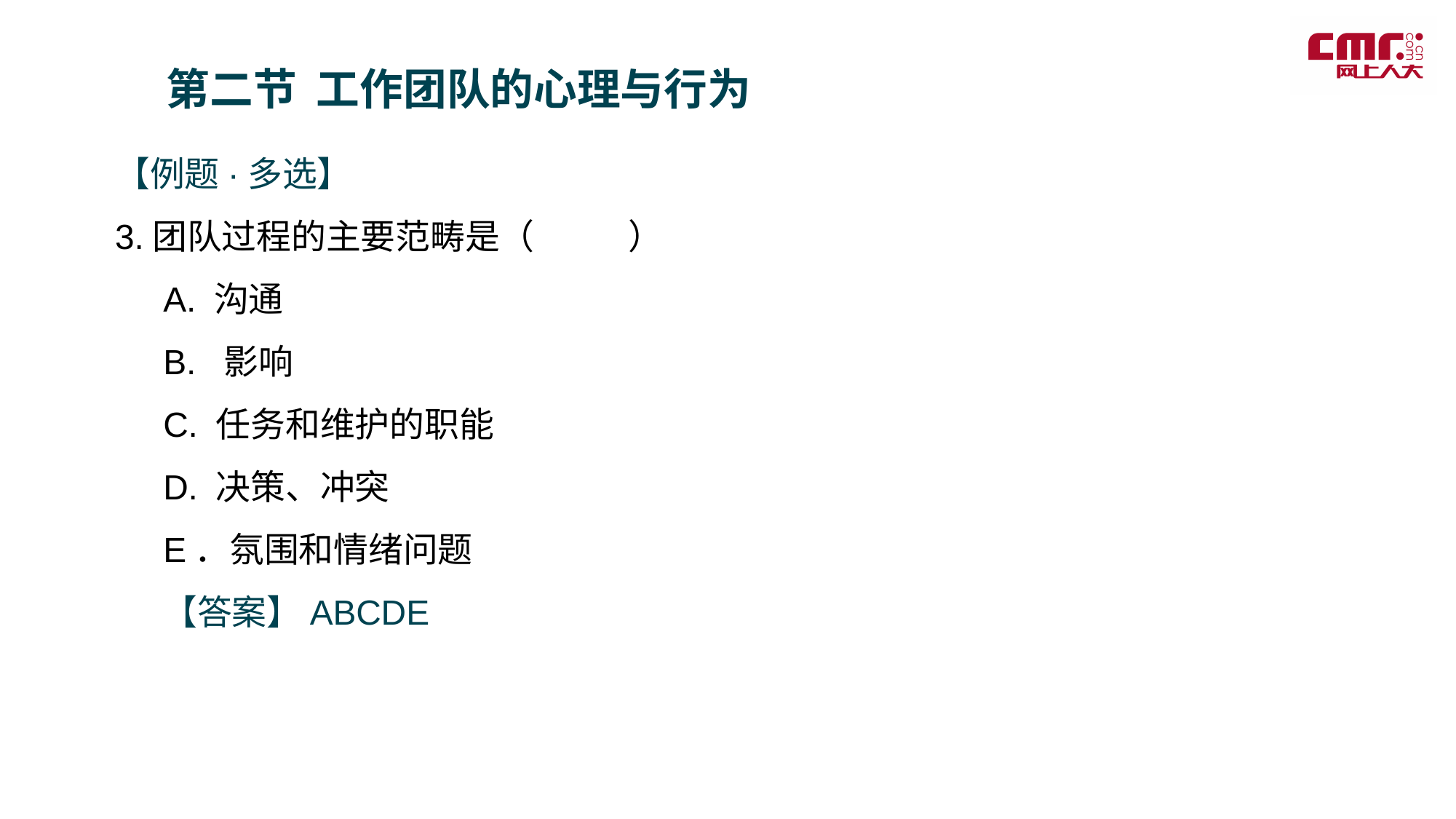

第二节  工作团队的心理与行为
【例题·多选】
3.团队过程的主要范畴是（            ）
     A. 沟通
     B.  影响
     C. 任务和维护的职能
     D. 决策、冲突
     E．氛围和情绪问题
     【答案】ABCDE